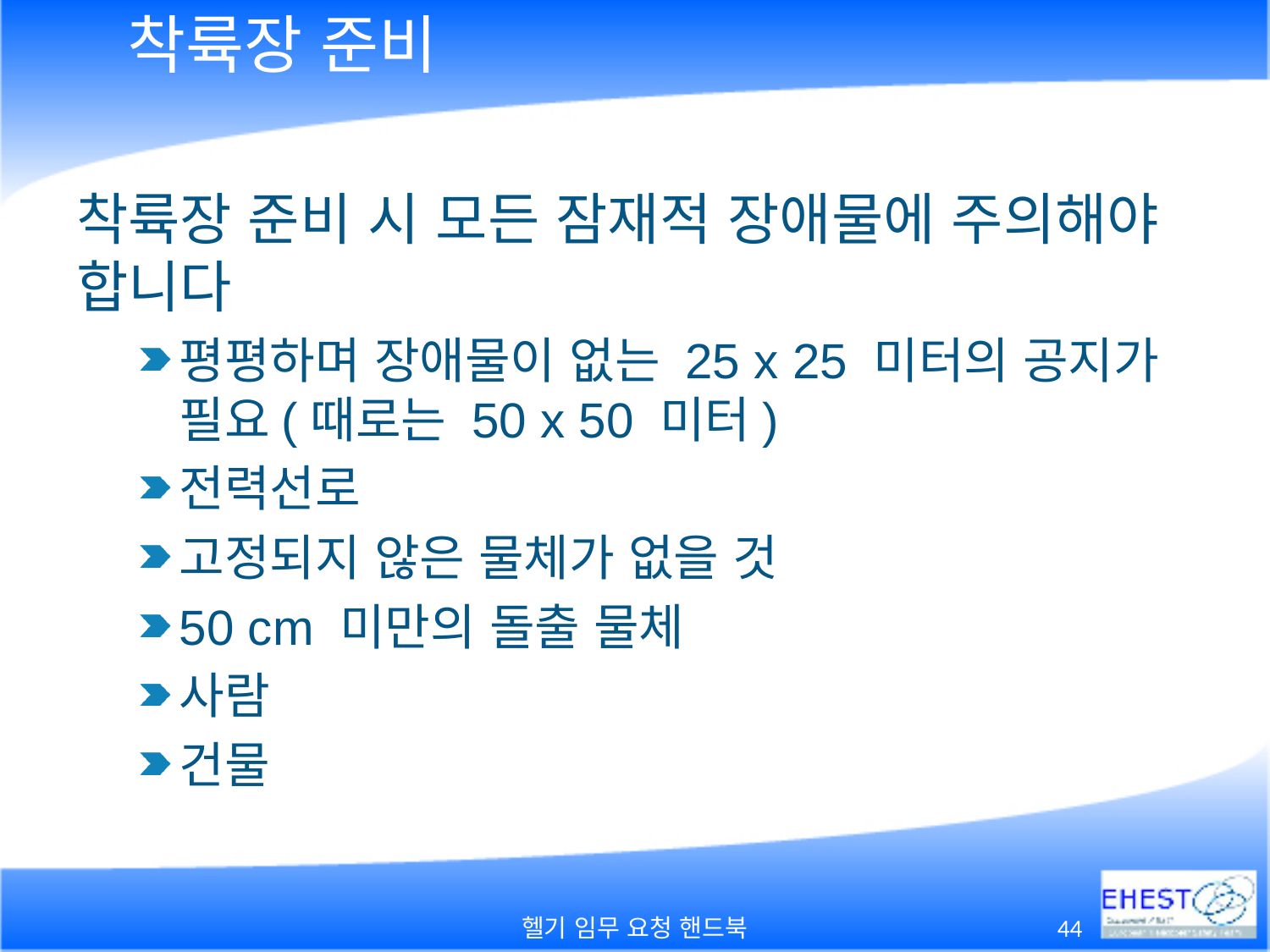

# 착륙장 준비
착륙장 준비 시 모든 잠재적 장애물에 주의해야 합니다
평평하며 장애물이 없는 25 x 25 미터의 공지가 필요(때로는 50 x 50 미터)
전력선로
고정되지 않은 물체가 없을 것
50 cm 미만의 돌출 물체
사람
건물

헬기 임무 요청 핸드북
44